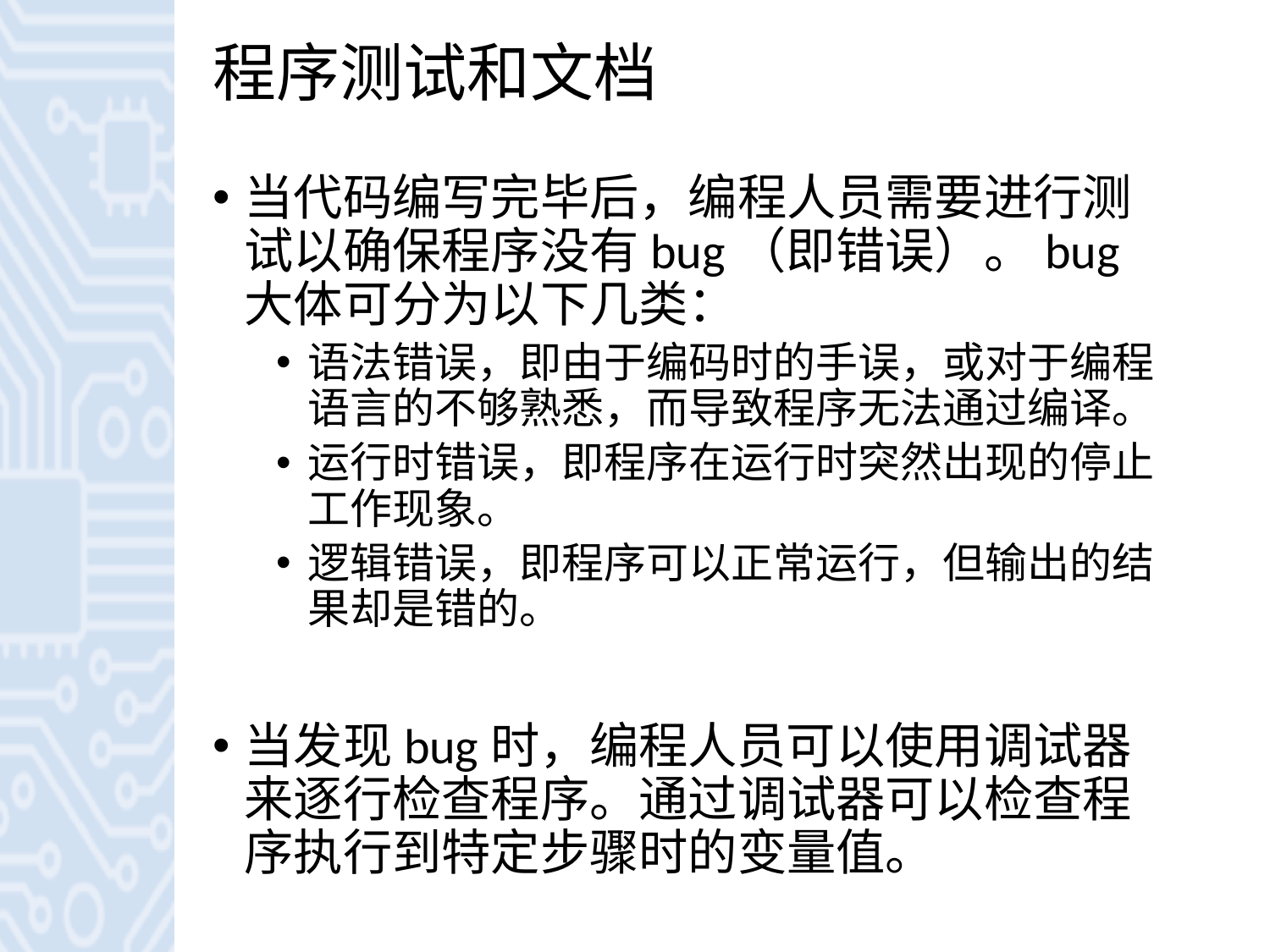

# 程序测试和文档
当代码编写完毕后，编程人员需要进行测试以确保程序没有bug（即错误）。bug大体可分为以下几类：
语法错误，即由于编码时的手误，或对于编程语言的不够熟悉，而导致程序无法通过编译。
运行时错误，即程序在运行时突然出现的停止工作现象。
逻辑错误，即程序可以正常运行，但输出的结果却是错的。

当发现bug时，编程人员可以使用调试器来逐行检查程序。通过调试器可以检查程序执行到特定步骤时的变量值。